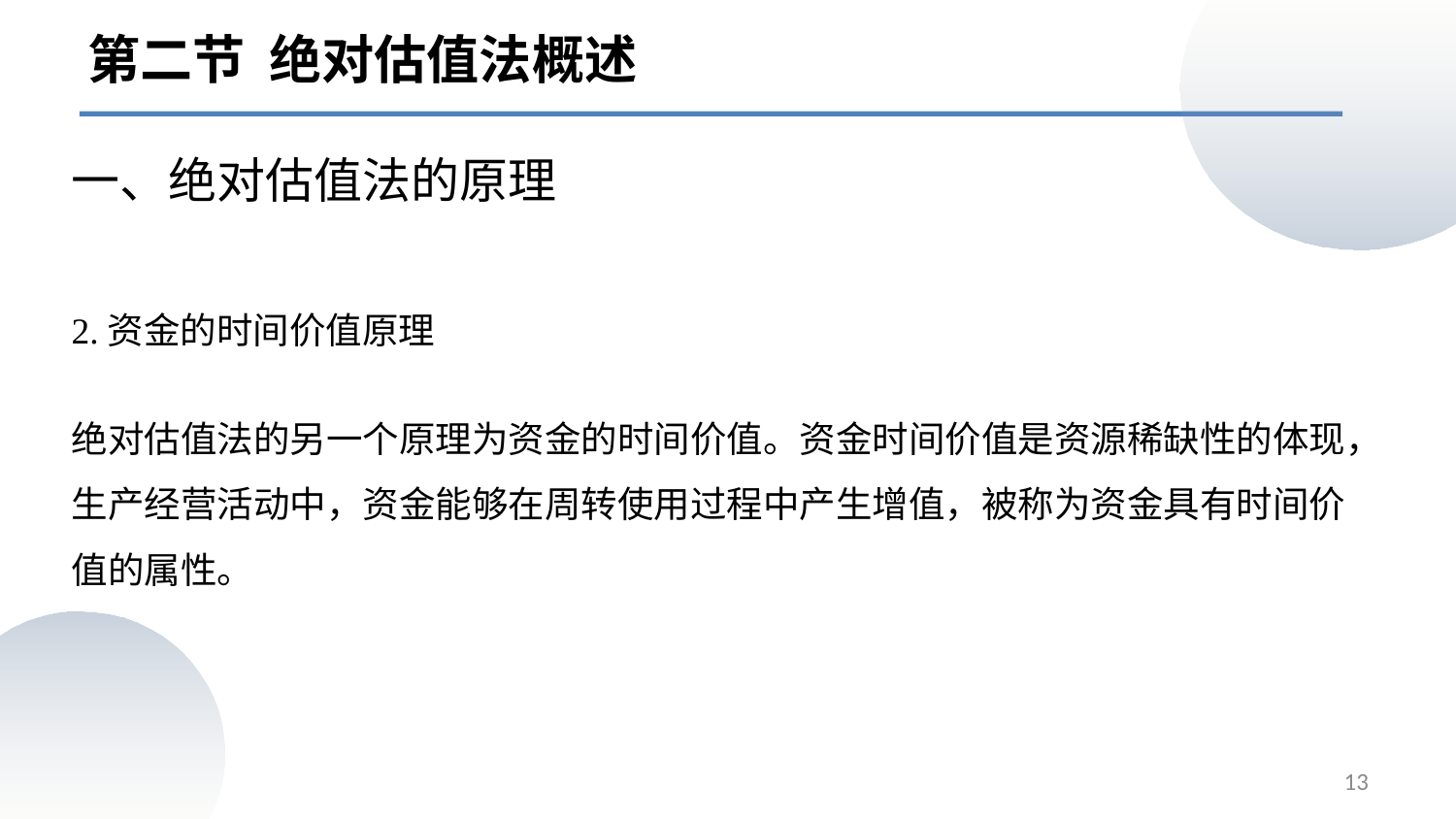

第二节  绝对估值法概述
一、绝对估值法的原理
# 2.资金的时间价值原理
绝对估值法的另一个原理为资金的时间价值。资金时间价值是资源稀缺性的体现，生产经营活动中，资金能够在周转使用过程中产生增值，被称为资金具有时间价值的属性。

13